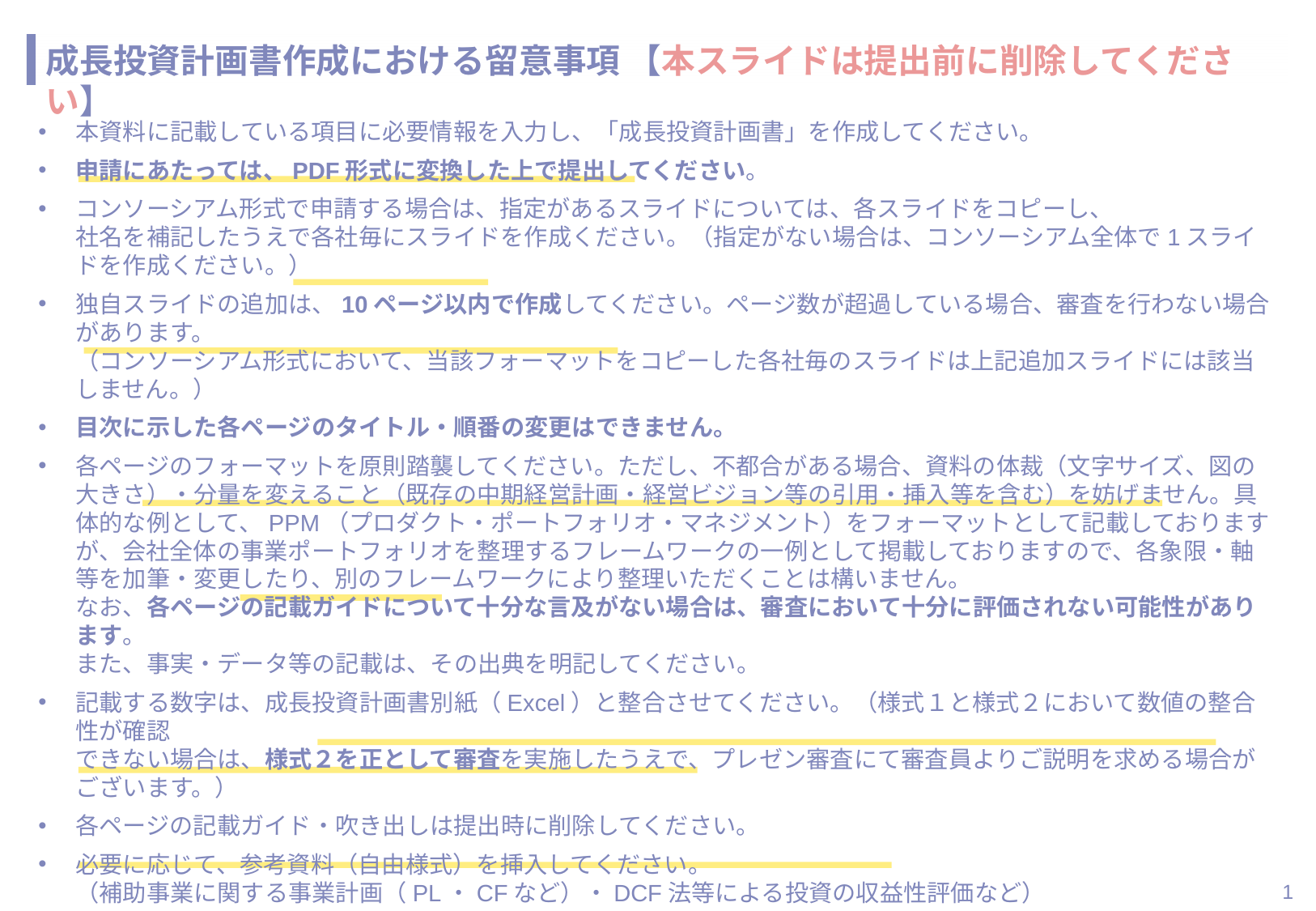

# 成長投資計画書作成における留意事項 【本スライドは提出前に削除してください】
本資料に記載している項目に必要情報を入力し、「成長投資計画書」を作成してください。
申請にあたっては、PDF形式に変換した上で提出してください。
コンソーシアム形式で申請する場合は、指定があるスライドについては、各スライドをコピーし、
社名を補記したうえで各社毎にスライドを作成ください。（指定がない場合は、コンソーシアム全体で1スライドを作成ください。）
独自スライドの追加は、10ページ以内で作成してください。ページ数が超過している場合、審査を行わない場合があります。
（コンソーシアム形式において、当該フォーマットをコピーした各社毎のスライドは上記追加スライドには該当しません。）
目次に示した各ページのタイトル・順番の変更はできません。
各ページのフォーマットを原則踏襲してください。ただし、不都合がある場合、資料の体裁（文字サイズ、図の大きさ）・分量を変えること（既存の中期経営計画・経営ビジョン等の引用・挿入等を含む）を妨げません。具体的な例として、PPM（プロダクト・ポートフォリオ・マネジメント）をフォーマットとして記載しておりますが、会社全体の事業ポートフォリオを整理するフレームワークの一例として掲載しておりますので、各象限・軸等を加筆・変更したり、別のフレームワークにより整理いただくことは構いません。
なお、各ページの記載ガイドについて十分な言及がない場合は、審査において十分に評価されない可能性があります。
また、事実・データ等の記載は、その出典を明記してください。
記載する数字は、成長投資計画書別紙（Excel）と整合させてください。（様式１と様式２において数値の整合性が確認
できない場合は、様式２を正として審査を実施したうえで、プレゼン審査にて審査員よりご説明を求める場合がございます。）
各ページの記載ガイド・吹き出しは提出時に削除してください。
必要に応じて、参考資料（自由様式）を挿入してください。
（補助事業に関する事業計画（PL・CFなど）・DCF法等による投資の収益性評価など）
成長投資計画書のうち、「本スライドは採択された場合、交付決定後にHP上で掲載します」と記載があるスライドについては、
事務局のHPに公開する予定ですので、記載内容にご留意ください。
なお、公表できない部分をマスキングする等の対応はいたしかねます。
応募にあたっては、公募要領及び交付規程をご覧下さい。
審査の結果、採択され、事業を実施するには、公募要領及び交付規程の内容に従っていただくことが必要です。